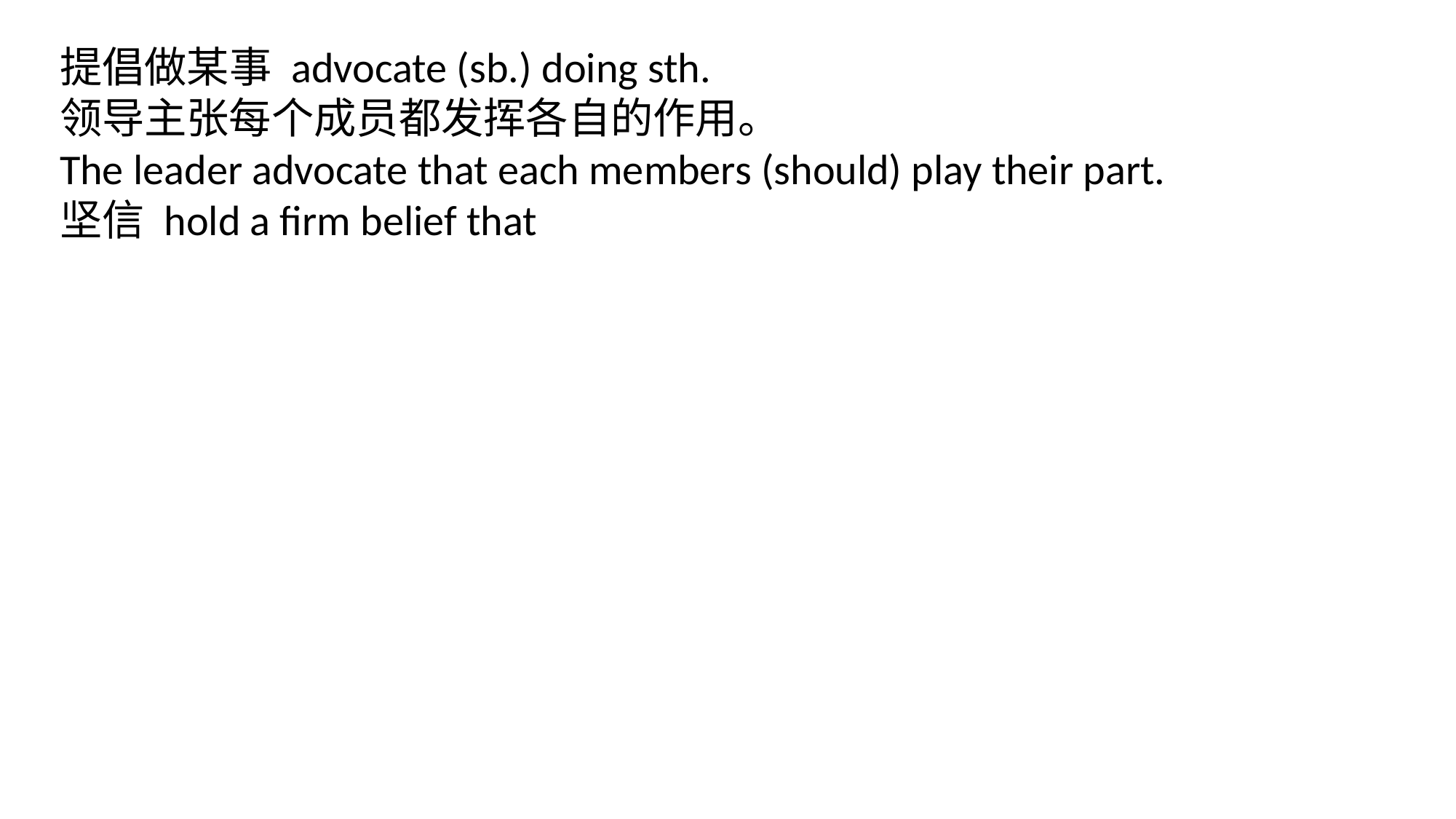

提倡做某事 advocate (sb.) doing sth.
领导主张每个成员都发挥各自的作用。
The leader advocate that each members (should) play their part.
坚信 hold a firm belief that